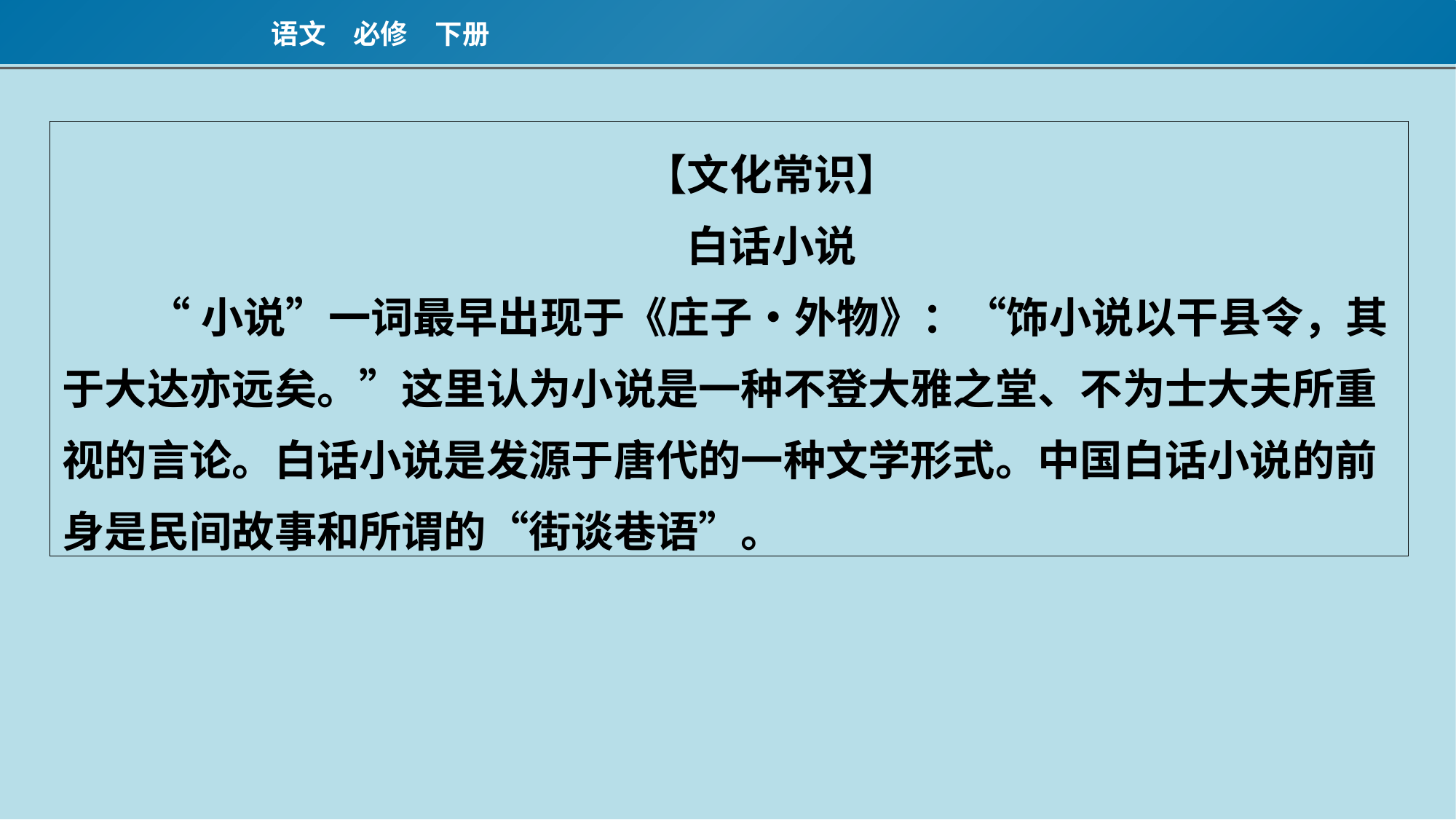

【文化常识】
白话小说
“小说”一词最早出现于《庄子•外物》：“饰小说以干县令，其于大达亦远矣。”这里认为小说是一种不登大雅之堂、不为士大夫所重视的言论。白话小说是发源于唐代的一种文学形式。中国白话小说的前身是民间故事和所谓的“街谈巷语”。